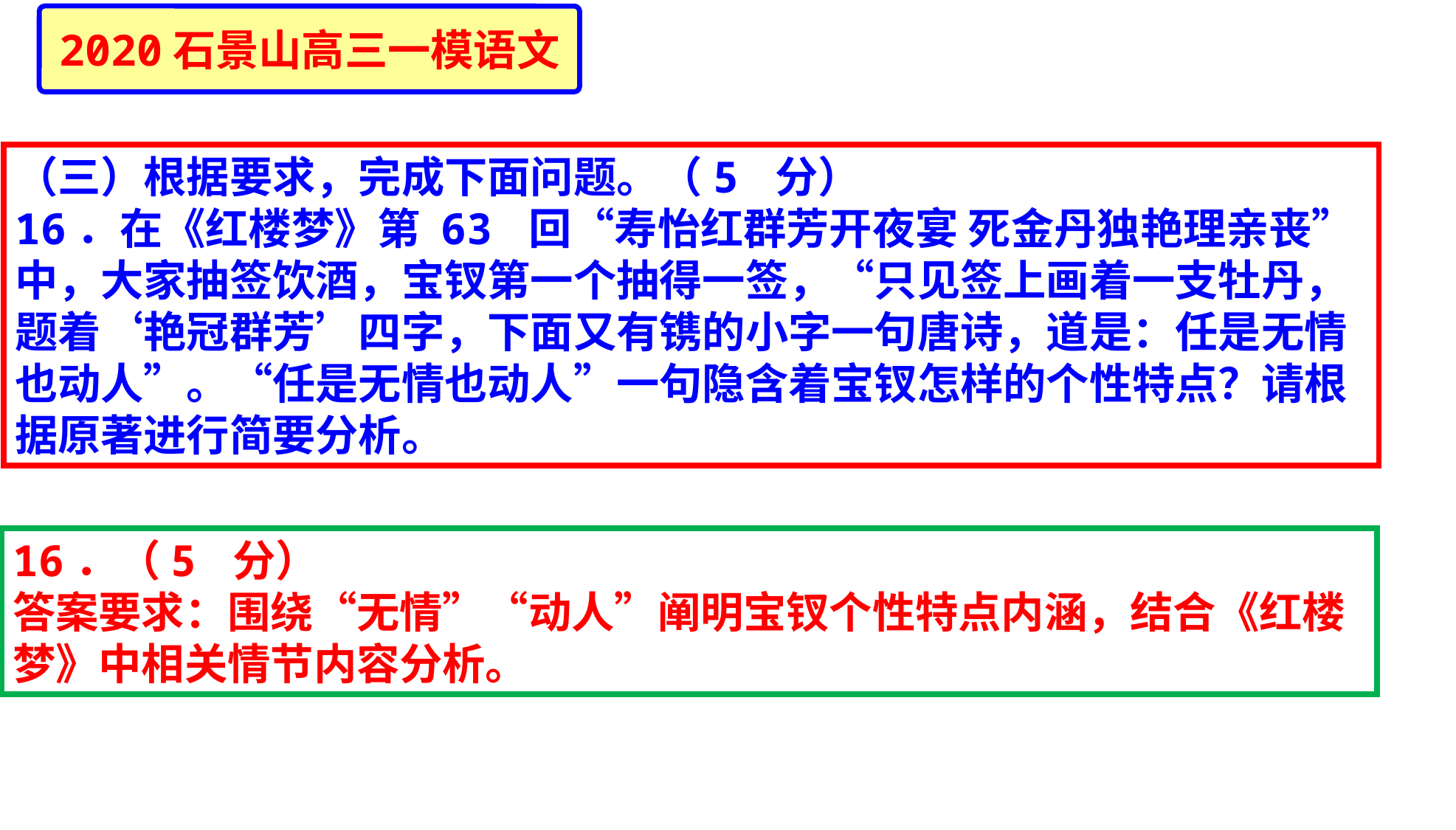

2020石景山高三一模语文
（三）根据要求，完成下面问题。（5 分）
16．在《红楼梦》第 63 回“寿怡红群芳开夜宴 死金丹独艳理亲丧”中，大家抽签饮酒，宝钗第一个抽得一签，“只见签上画着一支牡丹，题着‘艳冠群芳’四字，下面又有镌的小字一句唐诗，道是：任是无情也动人”。“任是无情也动人”一句隐含着宝钗怎样的个性特点？请根据原著进行简要分析。
16．（5 分）
答案要求：围绕“无情”“动人”阐明宝钗个性特点内涵，结合《红楼梦》中相关情节内容分析。